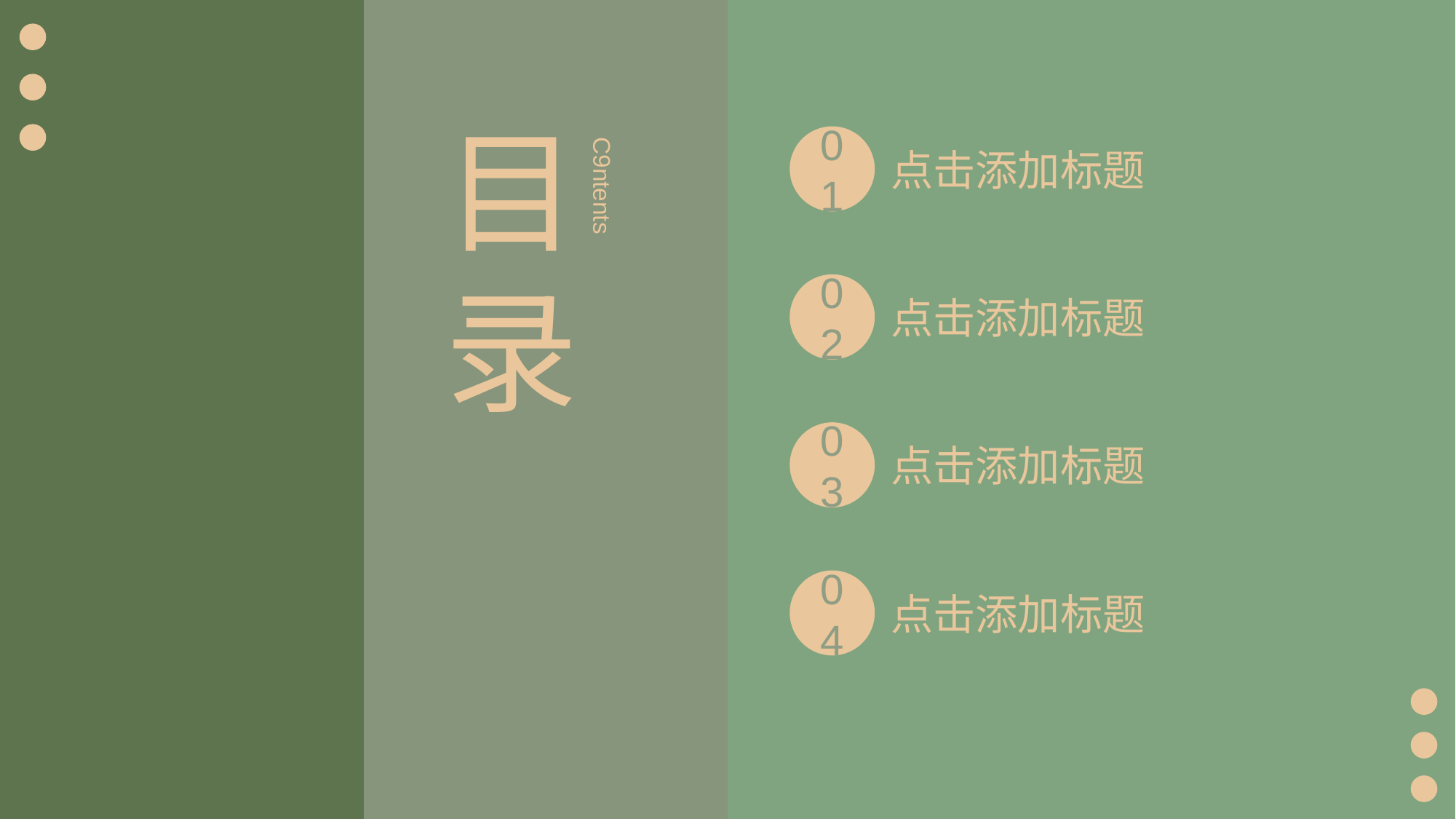

目录

01
点击添加标题
C9ntents
02
点击添加标题
03
点击添加标题
04
点击添加标题